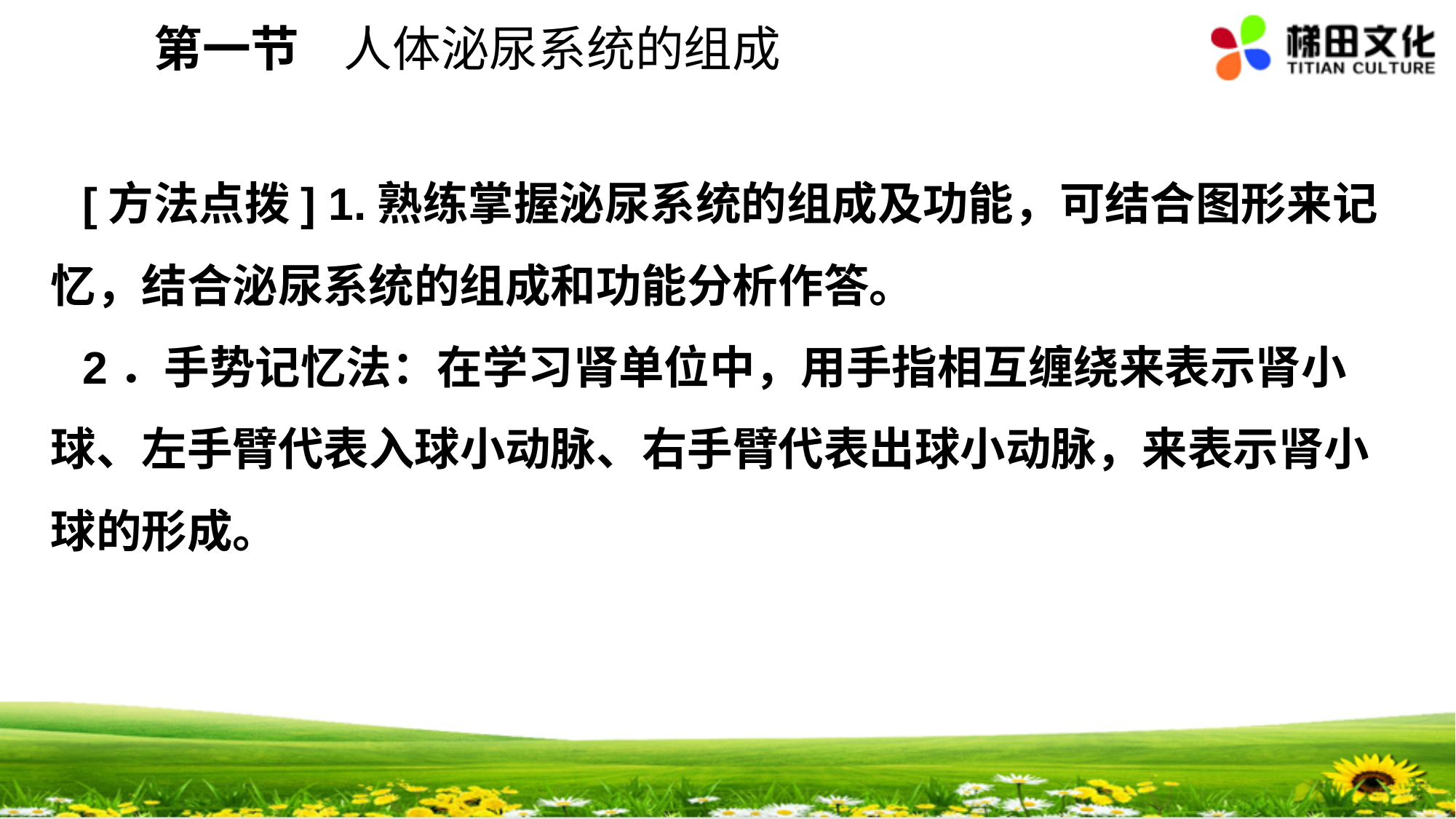

第一节    人体泌尿系统的组成
[方法点拨] 1.熟练掌握泌尿系统的组成及功能，可结合图形来记忆，结合泌尿系统的组成和功能分析作答。
2．手势记忆法：在学习肾单位中，用手指相互缠绕来表示肾小球、左手臂代表入球小动脉、右手臂代表出球小动脉，来表示肾小球的形成。